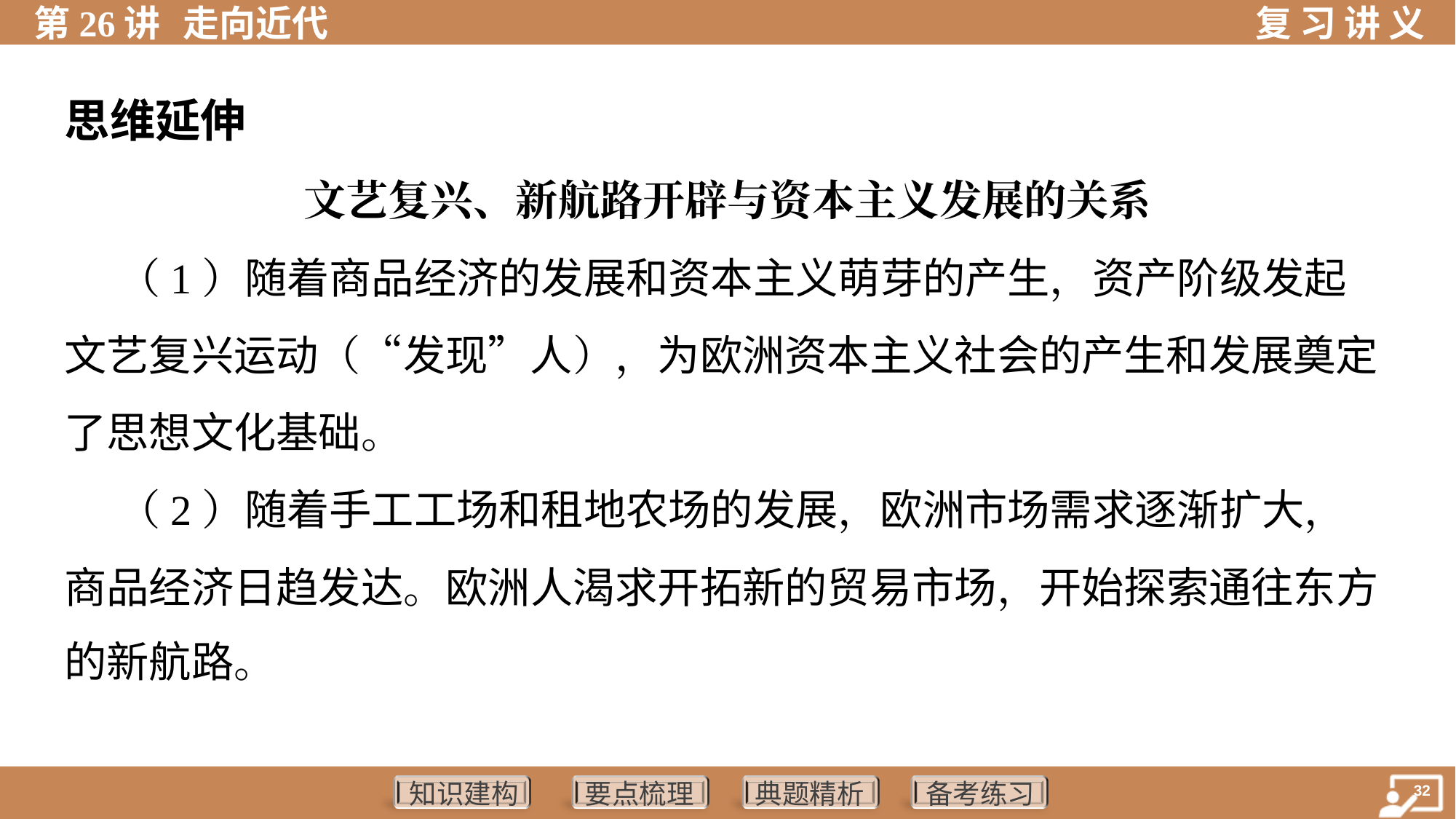

思维延伸
文艺复兴、新航路开辟与资本主义发展的关系
    （1）随着商品经济的发展和资本主义萌芽的产生，资产阶级发起
文艺复兴运动（“发现”人），为欧洲资本主义社会的产生和发展奠定
了思想文化基础。
    （2）随着手工工场和租地农场的发展，欧洲市场需求逐渐扩大，
商品经济日趋发达。欧洲人渴求开拓新的贸易市场，开始探索通往东方
的新航路。